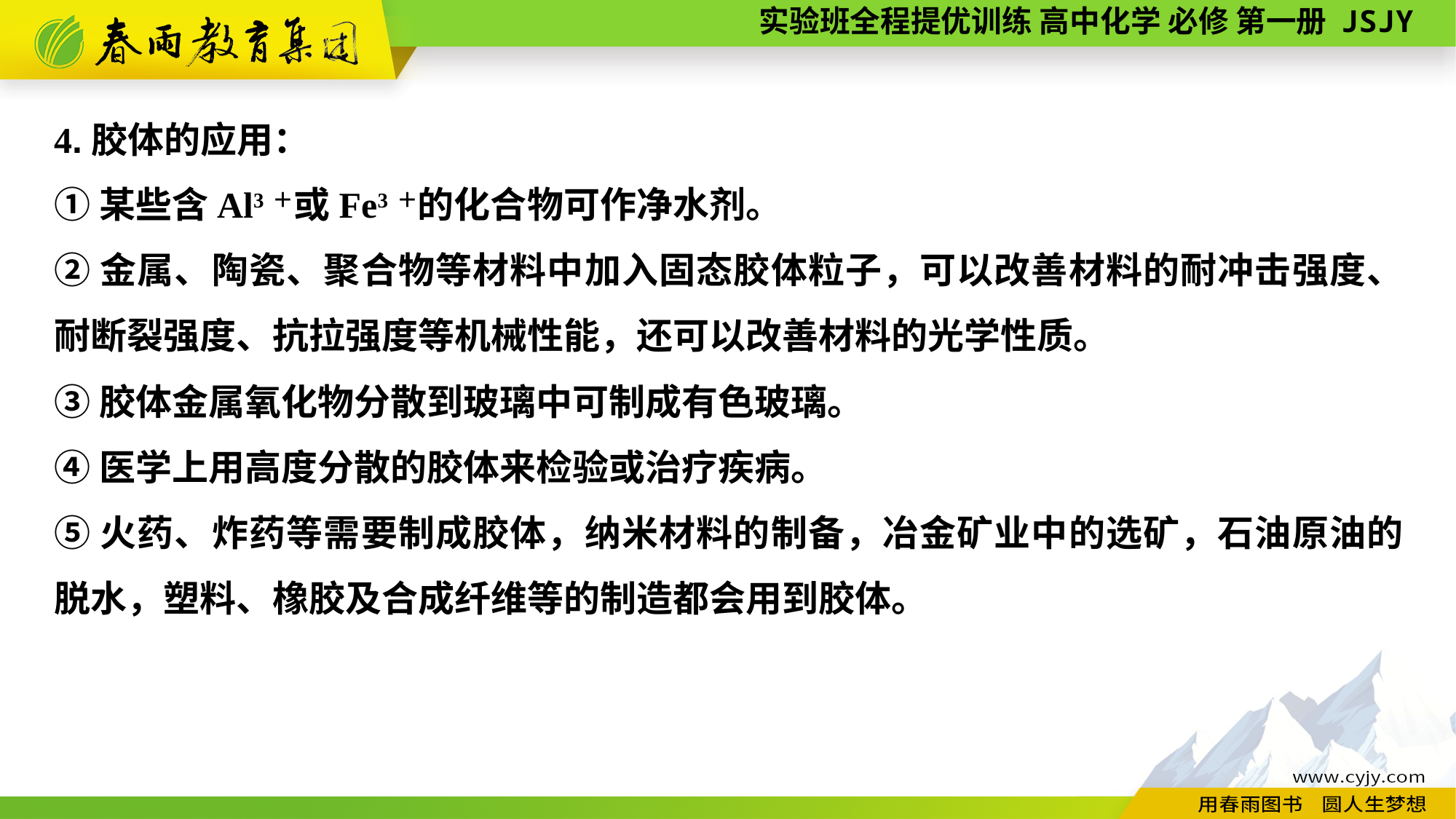

4.胶体的应用：
①某些含Al3＋或Fe3＋的化合物可作净水剂。
②金属、陶瓷、聚合物等材料中加入固态胶体粒子，可以改善材料的耐冲击强度、耐断裂强度、抗拉强度等机械性能，还可以改善材料的光学性质。
③胶体金属氧化物分散到玻璃中可制成有色玻璃。
④医学上用高度分散的胶体来检验或治疗疾病。
⑤火药、炸药等需要制成胶体，纳米材料的制备，冶金矿业中的选矿，石油原油的脱水，塑料、橡胶及合成纤维等的制造都会用到胶体。